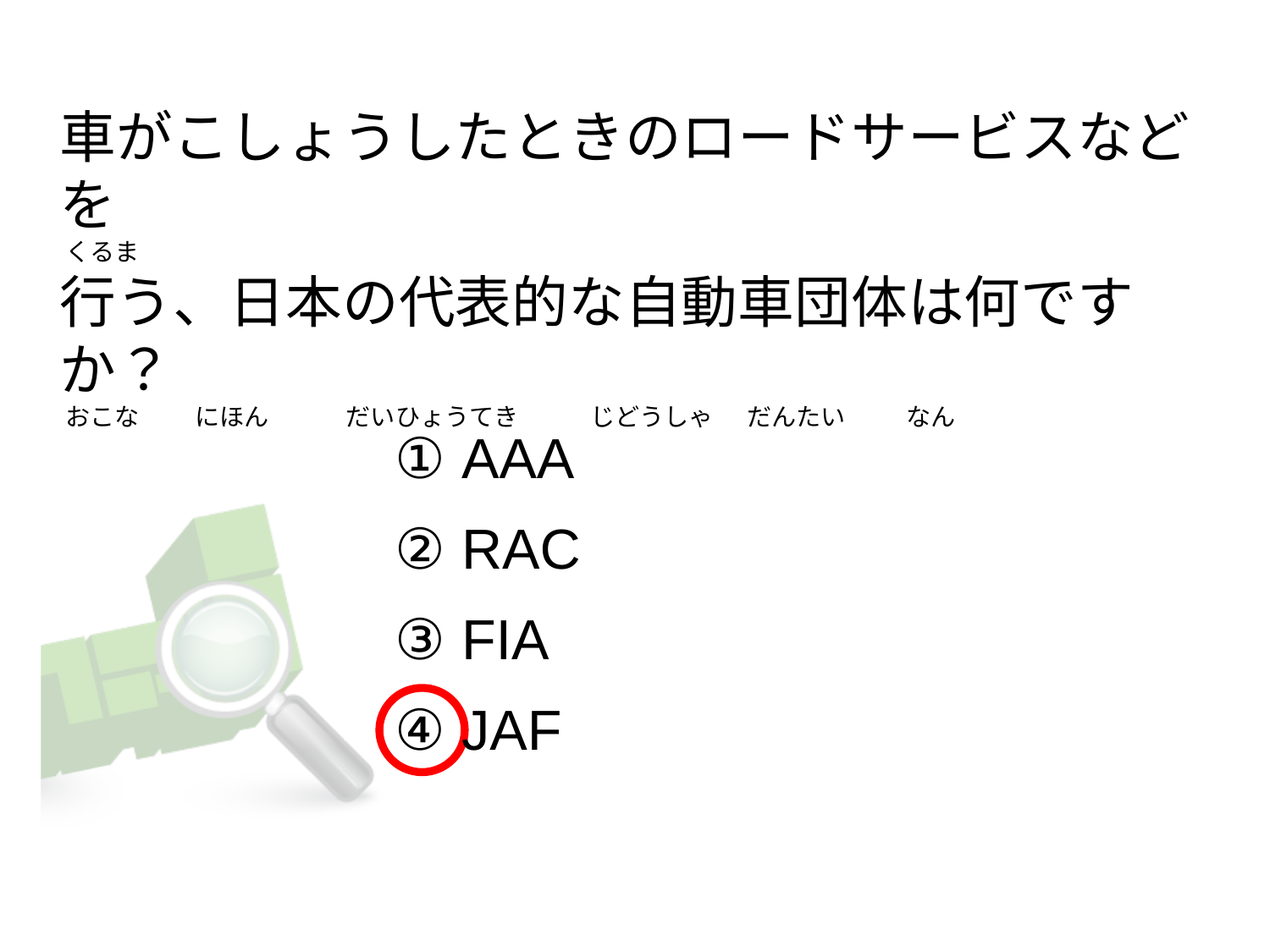

# 車がこしょうしたときのロードサービスなどを くるま 行う、日本の代表的な自動車団体は何ですか？  おこな          にほん              だいひょうてき             じどうしゃ      だんたい           なん
① AAA
② RAC
③ FIA
④ JAF